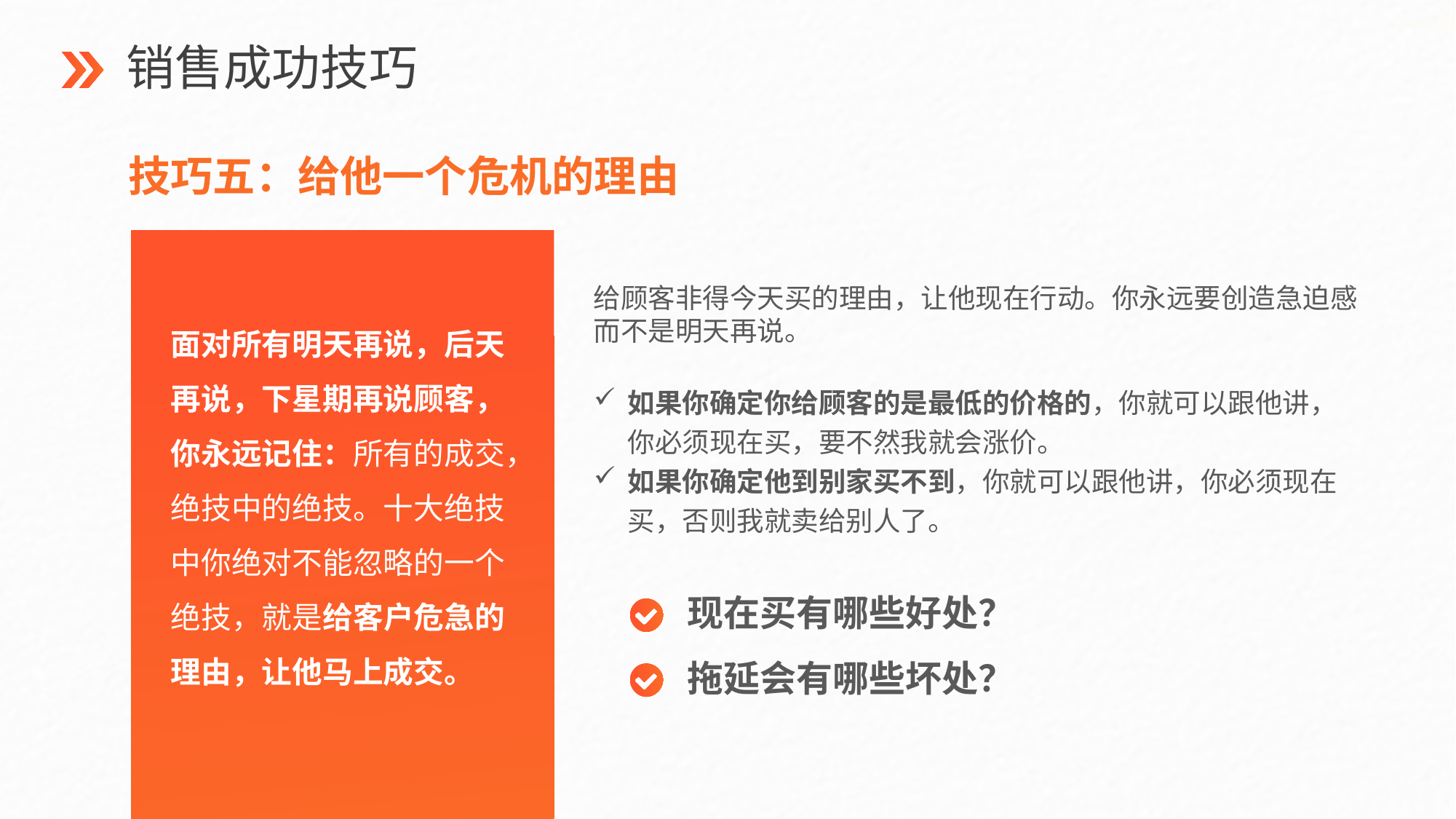

销售成功技巧

技巧五：给他一个危机的理由
给顾客非得今天买的理由，让他现在行动。你永远要创造急迫感而不是明天再说。

如果你确定你给顾客的是最低的价格的，你就可以跟他讲，你必须现在买，要不然我就会涨价。
如果你确定他到别家买不到，你就可以跟他讲，你必须现在买，否则我就卖给别人了。
面对所有明天再说，后天再说，下星期再说顾客，你永远记住：所有的成交，绝技中的绝技。十大绝技中你绝对不能忽略的一个绝技，就是给客户危急的理由，让他马上成交。

现在买有哪些好处？

拖延会有哪些坏处？